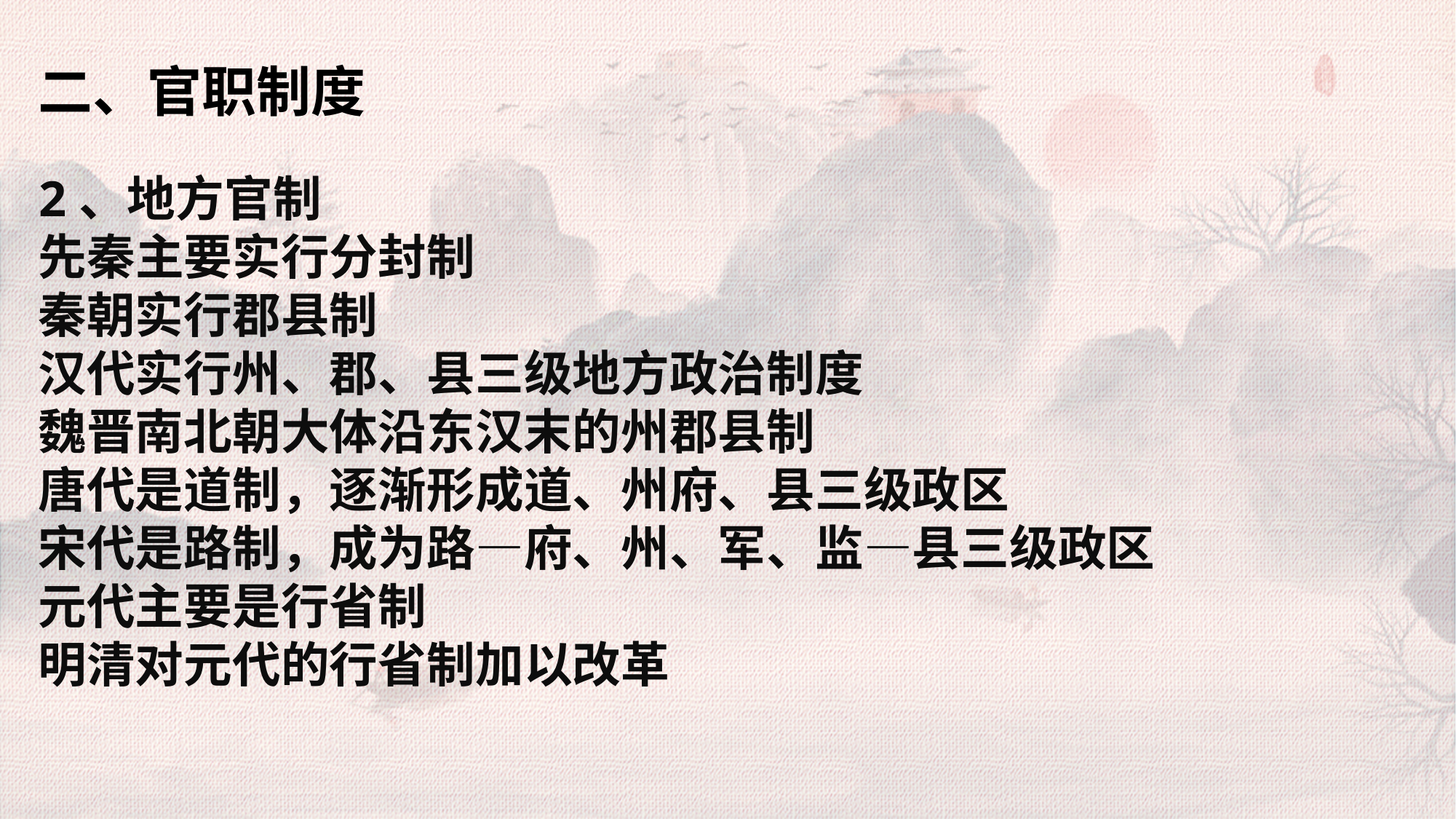

二、官职制度
2、地方官制
先秦主要实行分封制
秦朝实行郡县制
汉代实行州、郡、县三级地方政治制度
魏晋南北朝大体沿东汉末的州郡县制
唐代是道制，逐渐形成道、州府、县三级政区
宋代是路制，成为路—府、州、军、监—县三级政区
元代主要是行省制
明清对元代的行省制加以改革